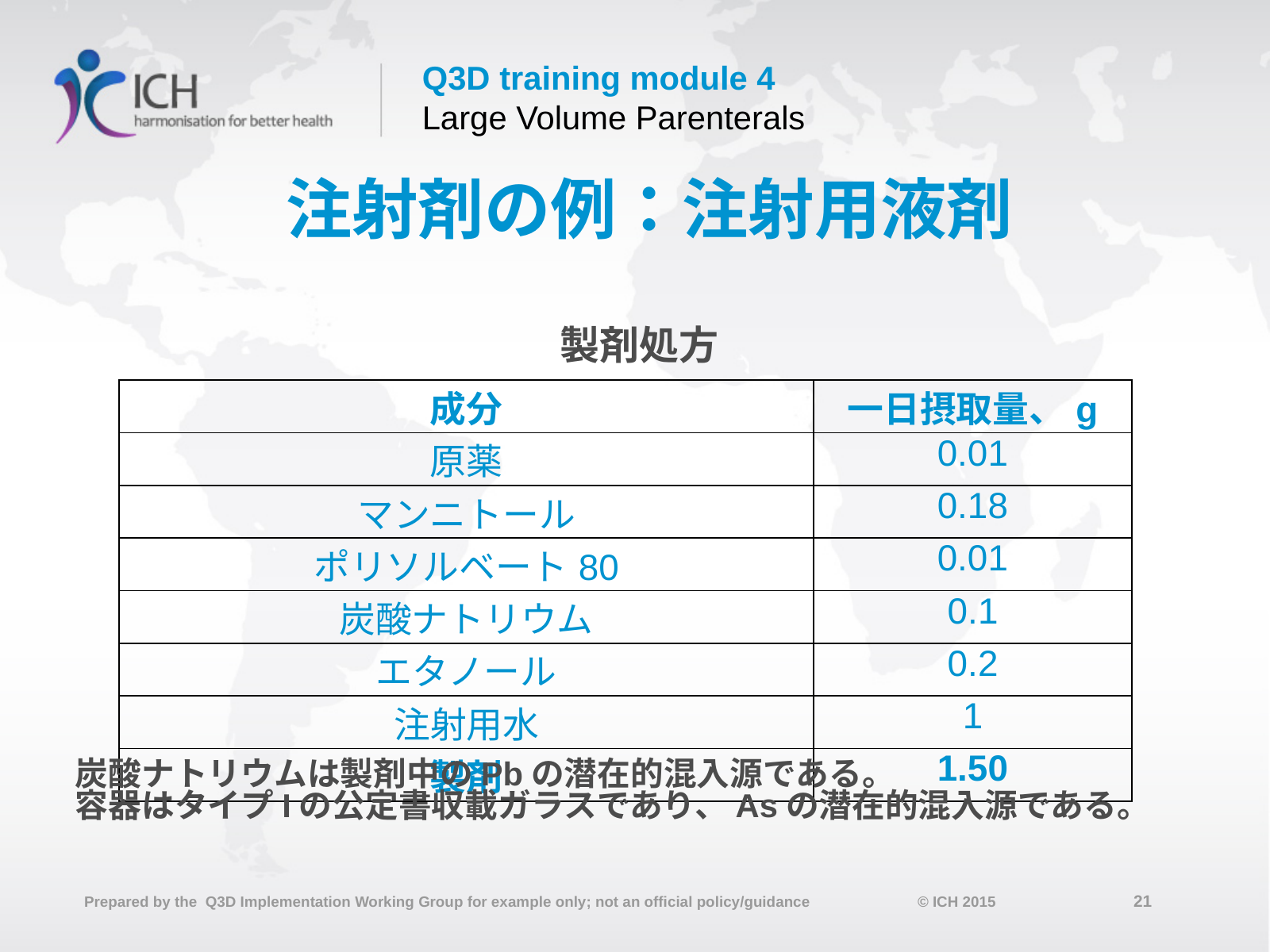

# 注射剤の例：注射用液剤
製剤処方
| 成分 | 一日摂取量、g |
| --- | --- |
| 原薬 | 0.01 |
| マンニトール | 0.18 |
| ポリソルベート80 | 0.01 |
| 炭酸ナトリウム | 0.1 |
| エタノール | 0.2 |
| 注射用水 | 1 |
| 製剤 | 1.50 |
炭酸ナトリウムは製剤中のPbの潜在的混入源である。
容器はタイプIの公定書収載ガラスであり、Asの潜在的混入源である。